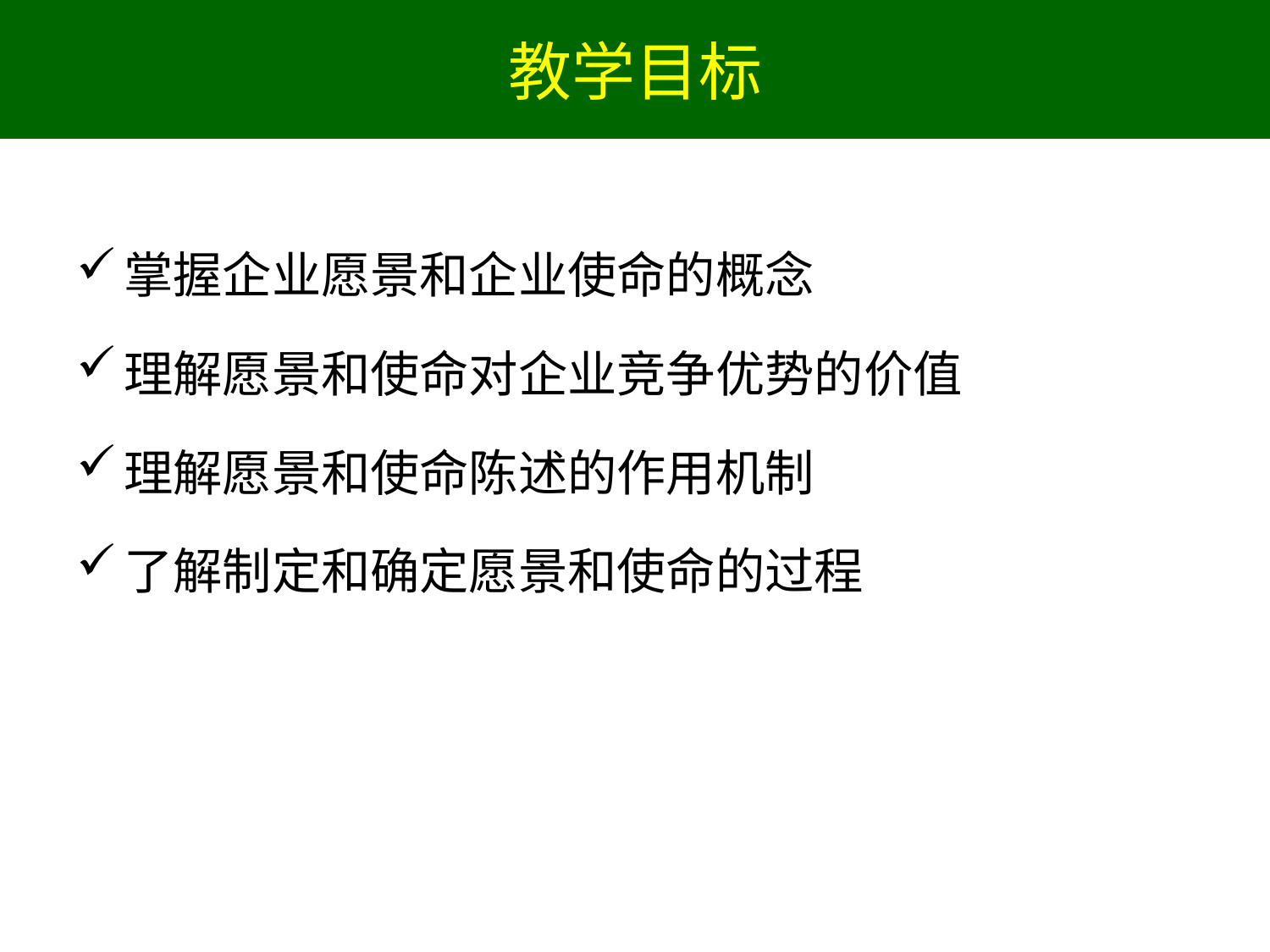

# 教学目标
掌握企业愿景和企业使命的概念
理解愿景和使命对企业竞争优势的价值
理解愿景和使命陈述的作用机制
了解制定和确定愿景和使命的过程